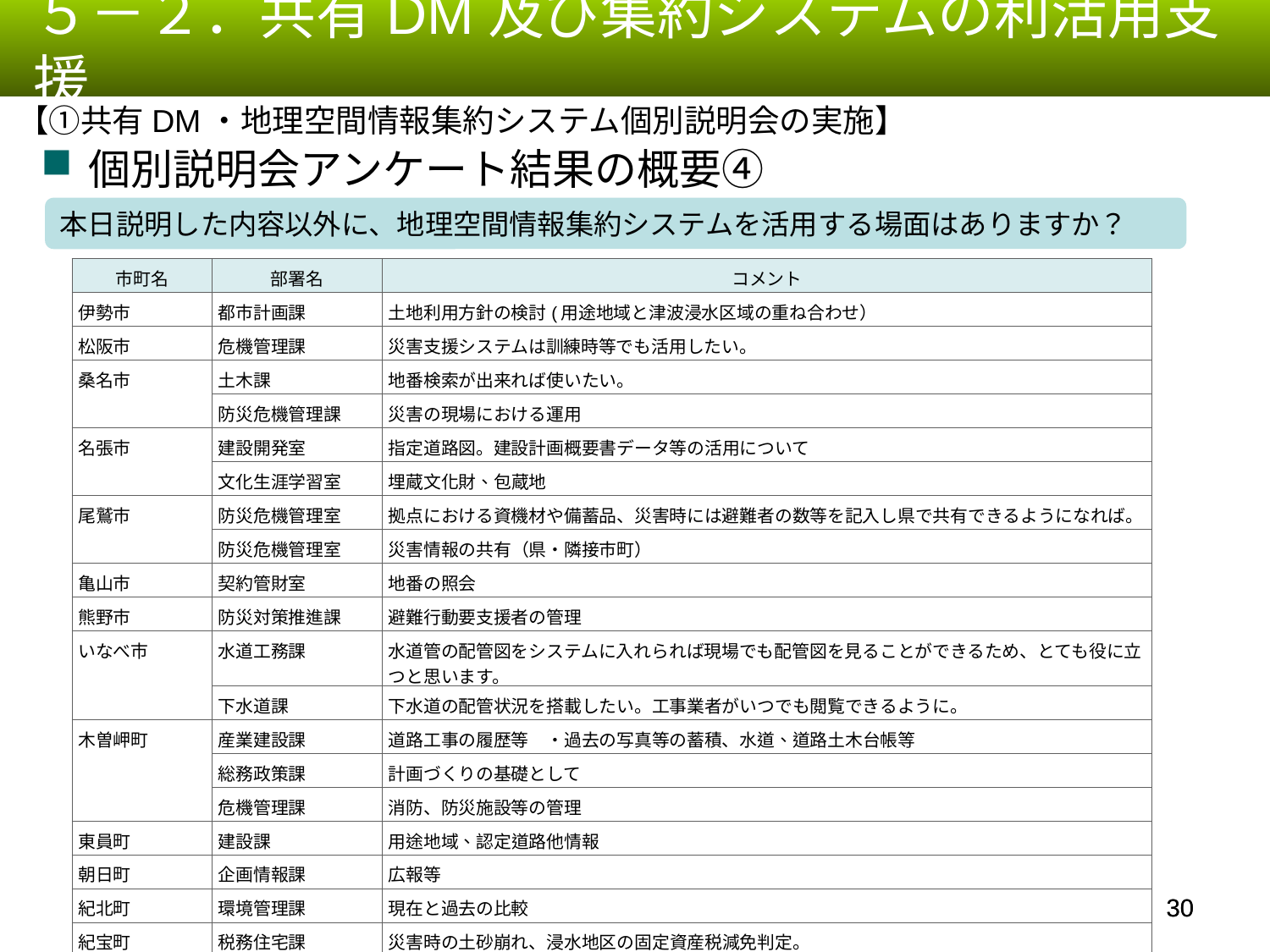

５－２．共有DM及び集約システムの利活用支援
【①共有DM・地理空間情報集約システム個別説明会の実施】
個別説明会アンケート結果の概要④
本日説明した内容以外に、地理空間情報集約システムを活用する場面はありますか？
| 市町名 | 部署名 | コメント |
| --- | --- | --- |
| 伊勢市 | 都市計画課 | 土地利用方針の検討(用途地域と津波浸水区域の重ね合わせ） |
| 松阪市 | 危機管理課 | 災害支援システムは訓練時等でも活用したい。 |
| 桑名市 | 土木課 | 地番検索が出来れば使いたい。 |
|  | 防災危機管理課 | 災害の現場における運用 |
| 名張市 | 建設開発室 | 指定道路図。建設計画概要書データ等の活用について |
|  | 文化生涯学習室 | 埋蔵文化財、包蔵地 |
| 尾鷲市 | 防災危機管理室 | 拠点における資機材や備蓄品、災害時には避難者の数等を記入し県で共有できるようになれば。 |
|  | 防災危機管理室 | 災害情報の共有（県・隣接市町） |
| 亀山市 | 契約管財室 | 地番の照会 |
| 熊野市 | 防災対策推進課 | 避難行動要支援者の管理 |
| いなべ市 | 水道工務課 | 水道管の配管図をシステムに入れられば現場でも配管図を見ることができるため、とても役に立つと思います。 |
|  | 下水道課 | 下水道の配管状況を搭載したい。工事業者がいつでも閲覧できるように。 |
| 木曽岬町 | 産業建設課 | 道路工事の履歴等　・過去の写真等の蓄積、水道、道路土木台帳等 |
|  | 総務政策課 | 計画づくりの基礎として |
|  | 危機管理課 | 消防、防災施設等の管理 |
| 東員町 | 建設課 | 用途地域、認定道路他情報 |
| 朝日町 | 企画情報課 | 広報等 |
| 紀北町 | 環境管理課 | 現在と過去の比較 |
| 紀宝町 | 税務住宅課 | 災害時の土砂崩れ、浸水地区の固定資産税減免判定。 |
30
30